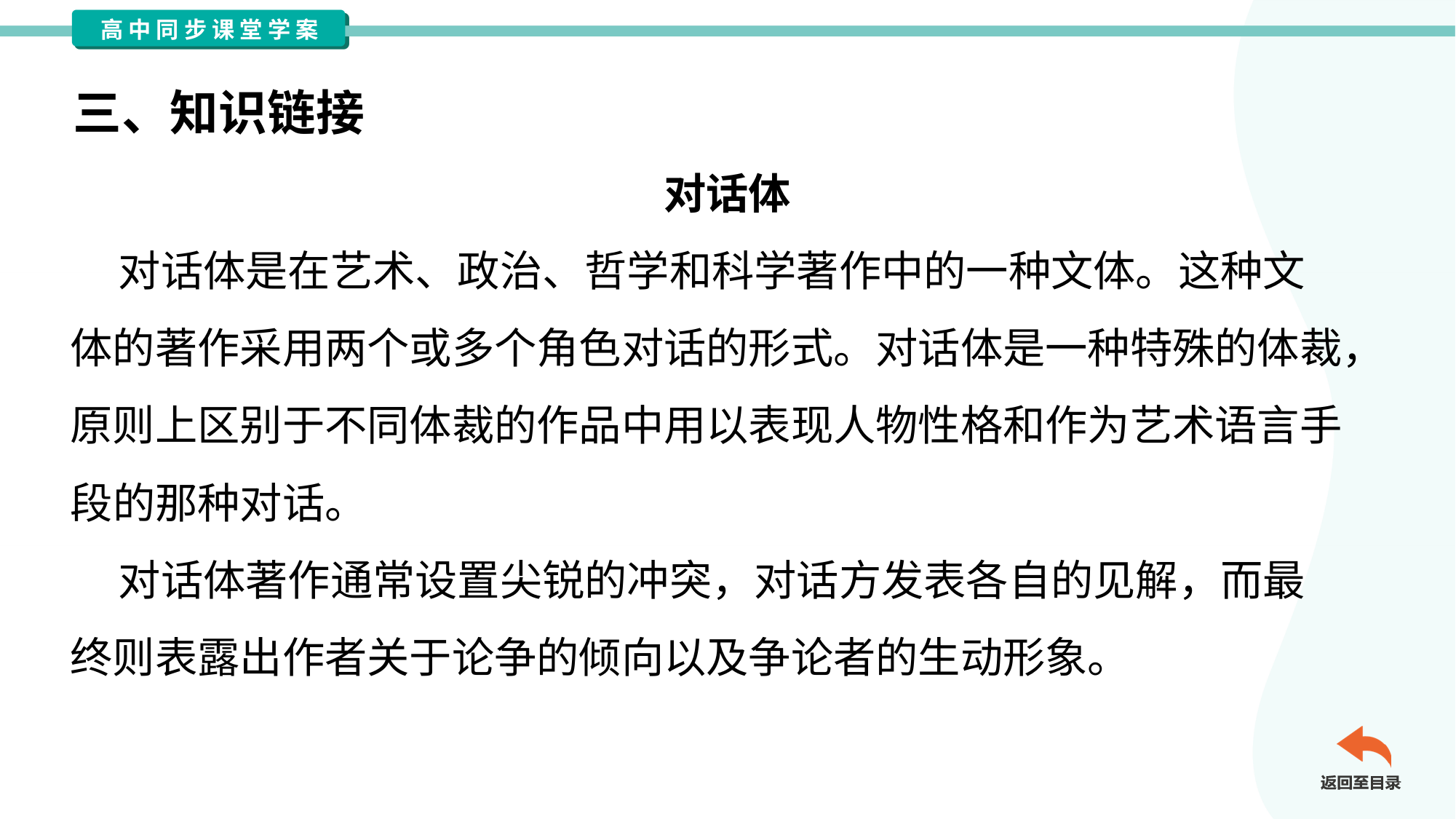

三、知识链接
对话体
    对话体是在艺术、政治、哲学和科学著作中的一种文体。这种文
体的著作采用两个或多个角色对话的形式。对话体是一种特殊的体裁，
原则上区别于不同体裁的作品中用以表现人物性格和作为艺术语言手
段的那种对话。
    对话体著作通常设置尖锐的冲突，对话方发表各自的见解，而最
终则表露出作者关于论争的倾向以及争论者的生动形象。